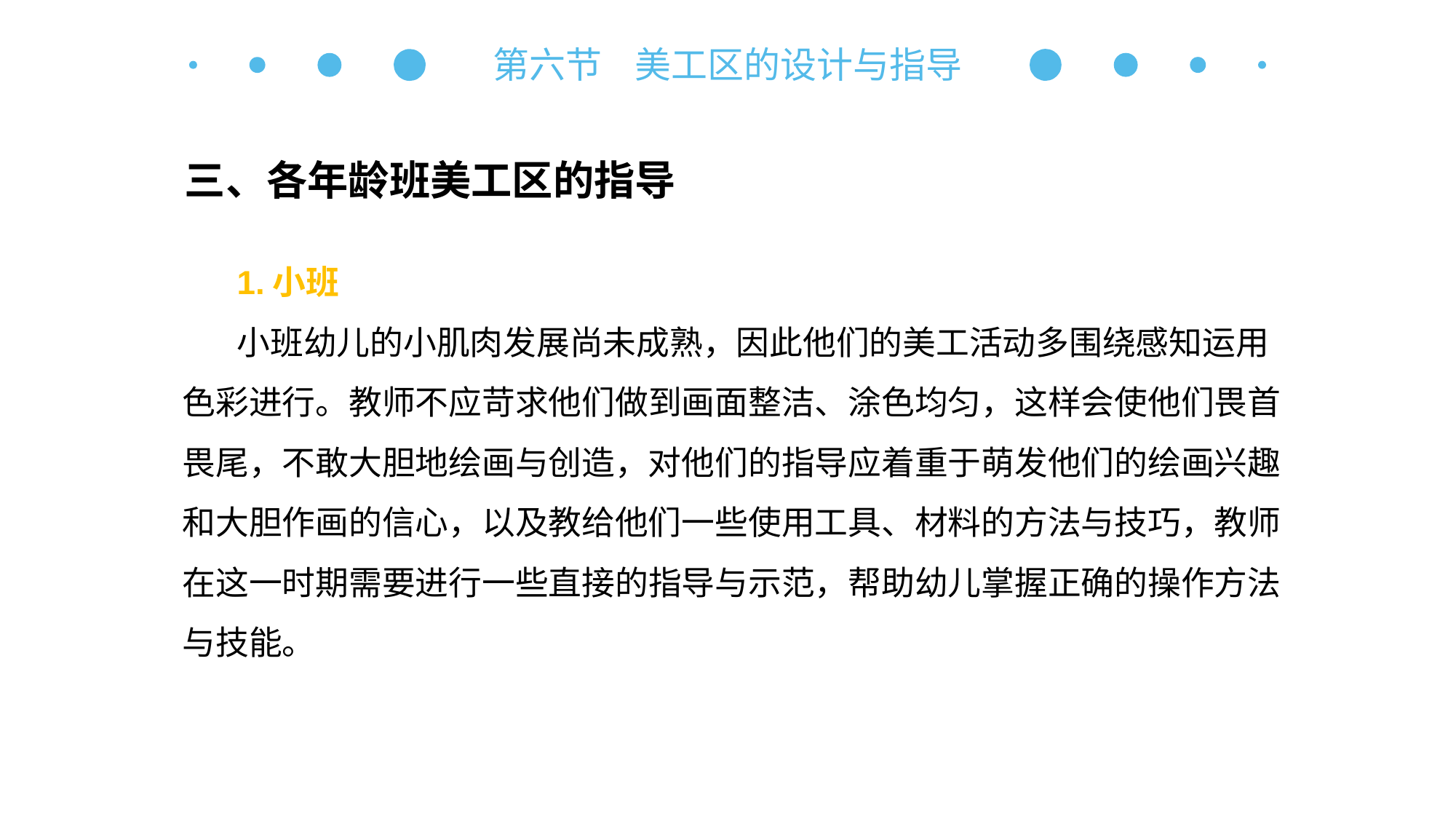

第六节    美工区的设计与指导

三、各年龄班美工区的指导
1.小班
小班幼儿的小肌肉发展尚未成熟，因此他们的美工活动多围绕感知运用色彩进行。教师不应苛求他们做到画面整洁、涂色均匀，这样会使他们畏首畏尾，不敢大胆地绘画与创造，对他们的指导应着重于萌发他们的绘画兴趣和大胆作画的信心，以及教给他们一些使用工具、材料的方法与技巧，教师在这一时期需要进行一些直接的指导与示范，帮助幼儿掌握正确的操作方法与技能。